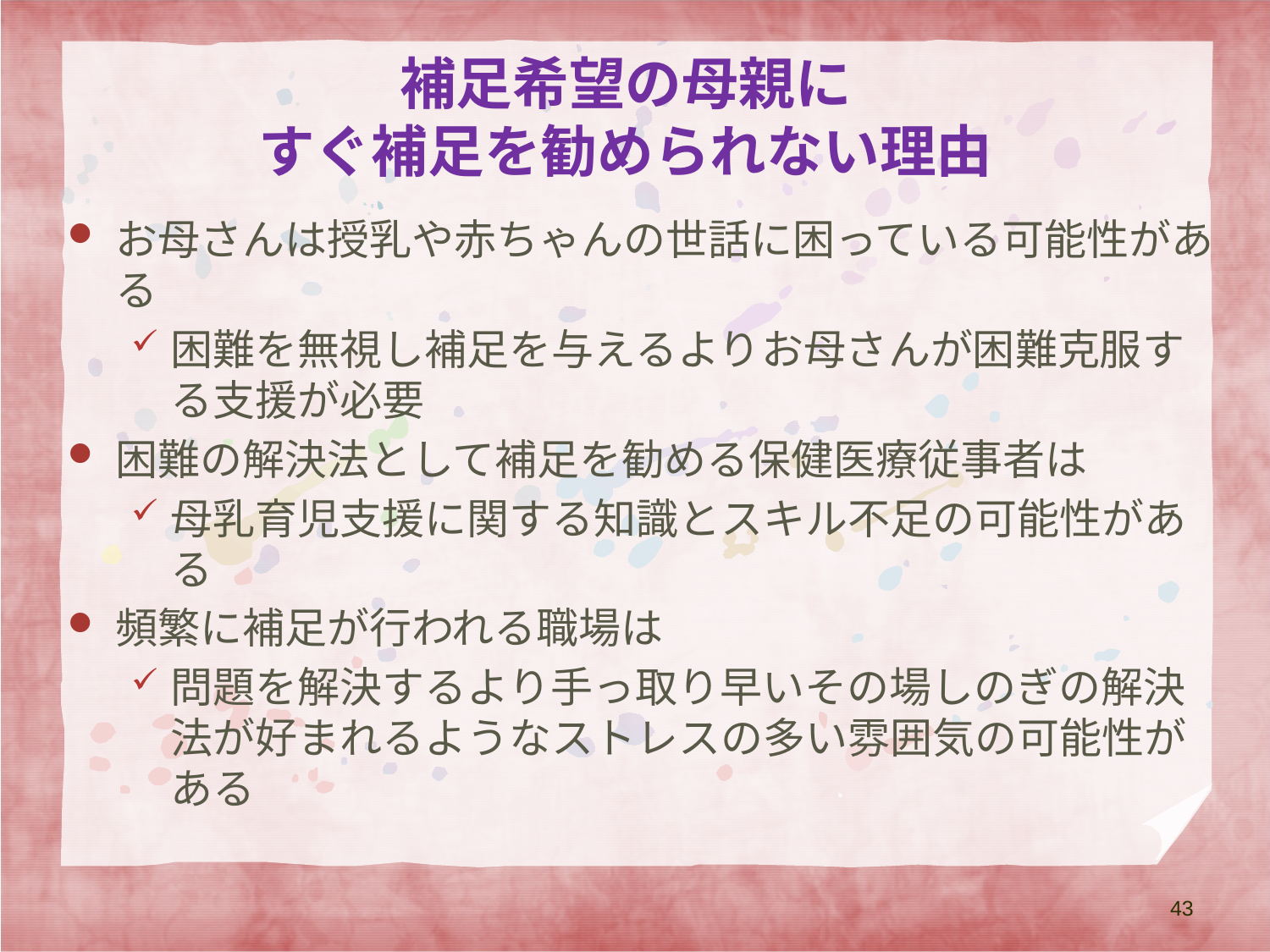

# 補足希望の母親に すぐ補足を勧められない理由
お母さんは授乳や赤ちゃんの世話に困っている可能性がある
困難を無視し補足を与えるよりお母さんが困難克服する支援が必要
困難の解決法として補足を勧める保健医療従事者は
母乳育児支援に関する知識とスキル不足の可能性がある
頻繁に補足が行われる職場は
問題を解決するより手っ取り早いその場しのぎの解決法が好まれるようなストレスの多い雰囲気の可能性がある
43